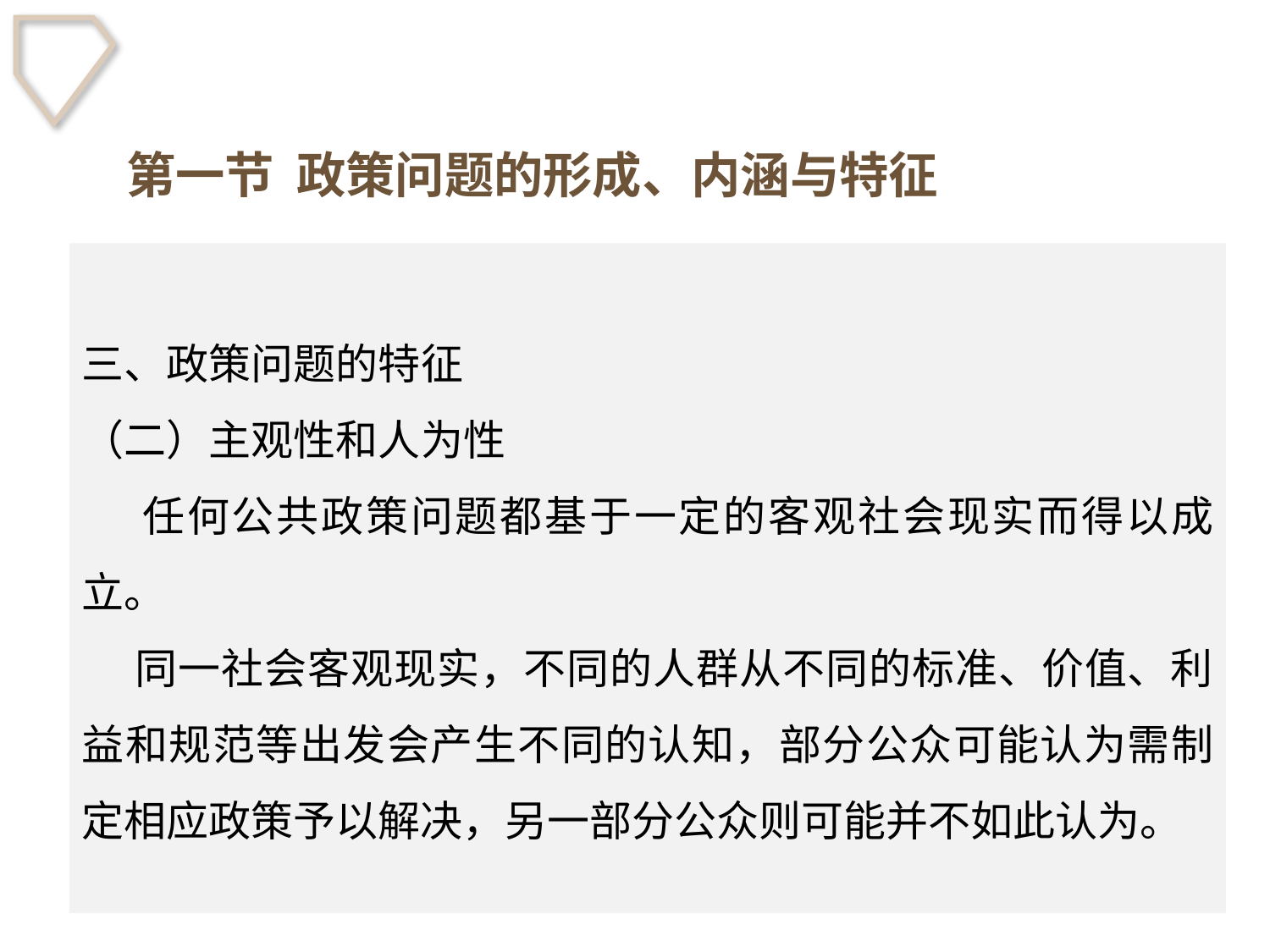

第一节  政策问题的形成、内涵与特征
三、政策问题的特征
（二）主观性和人为性
    任何公共政策问题都基于一定的客观社会现实而得以成立。
    同一社会客观现实，不同的人群从不同的标准、价值、利益和规范等出发会产生不同的认知，部分公众可能认为需制定相应政策予以解决，另一部分公众则可能并不如此认为。